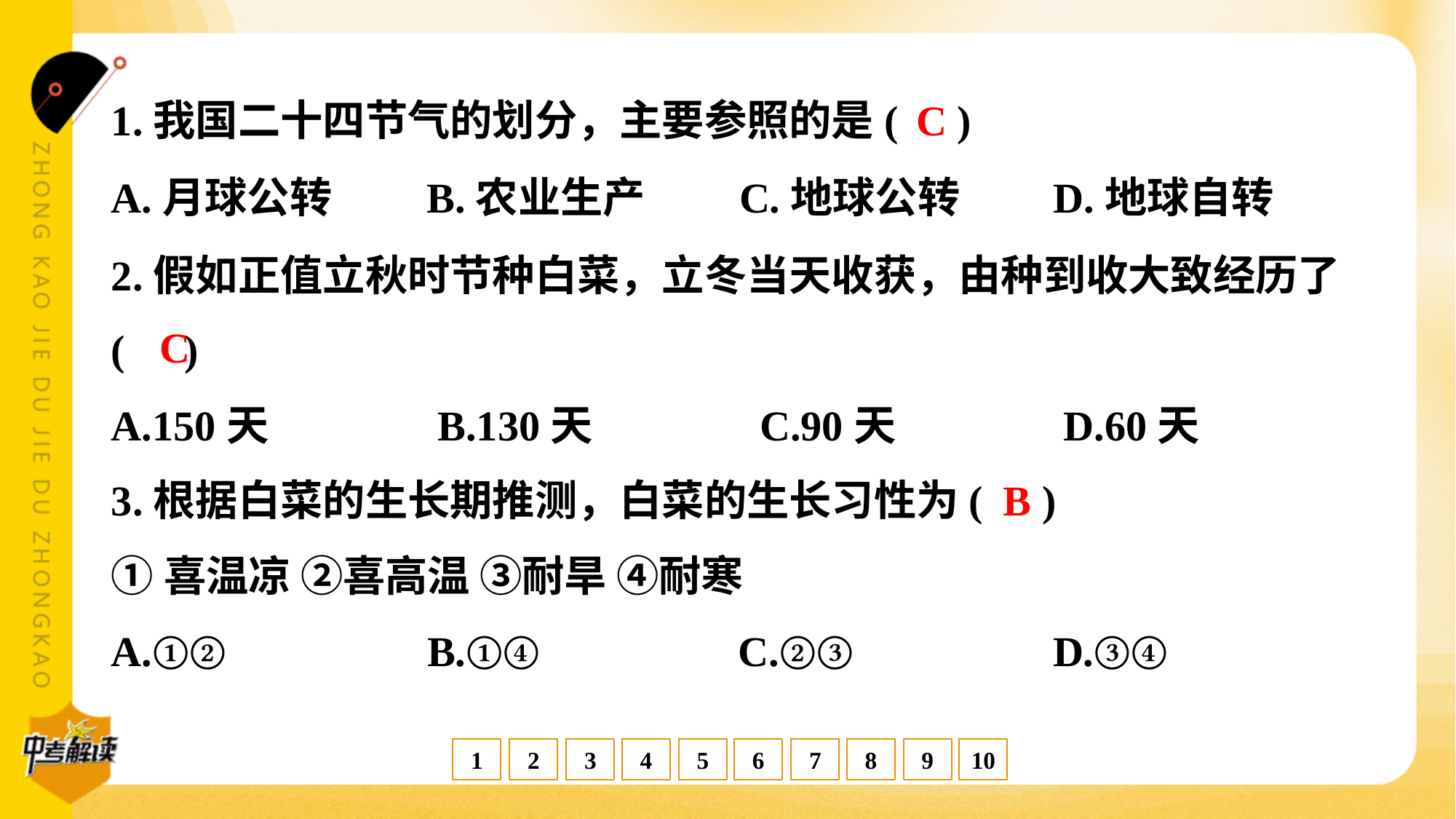

C
1.我国二十四节气的划分，主要参照的是(     )
A.月球公转	B.农业生产	C.地球公转	D.地球自转
2.假如正值立秋时节种白菜，立冬当天收获，由种到收大致经历了
(     )
C
A.150天	B.130天	C.90天	D.60天
B
3.根据白菜的生长期推测，白菜的生长习性为(     )
①喜温凉 ②喜高温 ③耐旱 ④耐寒
A.①②	B.①④	C.②③	D.③④